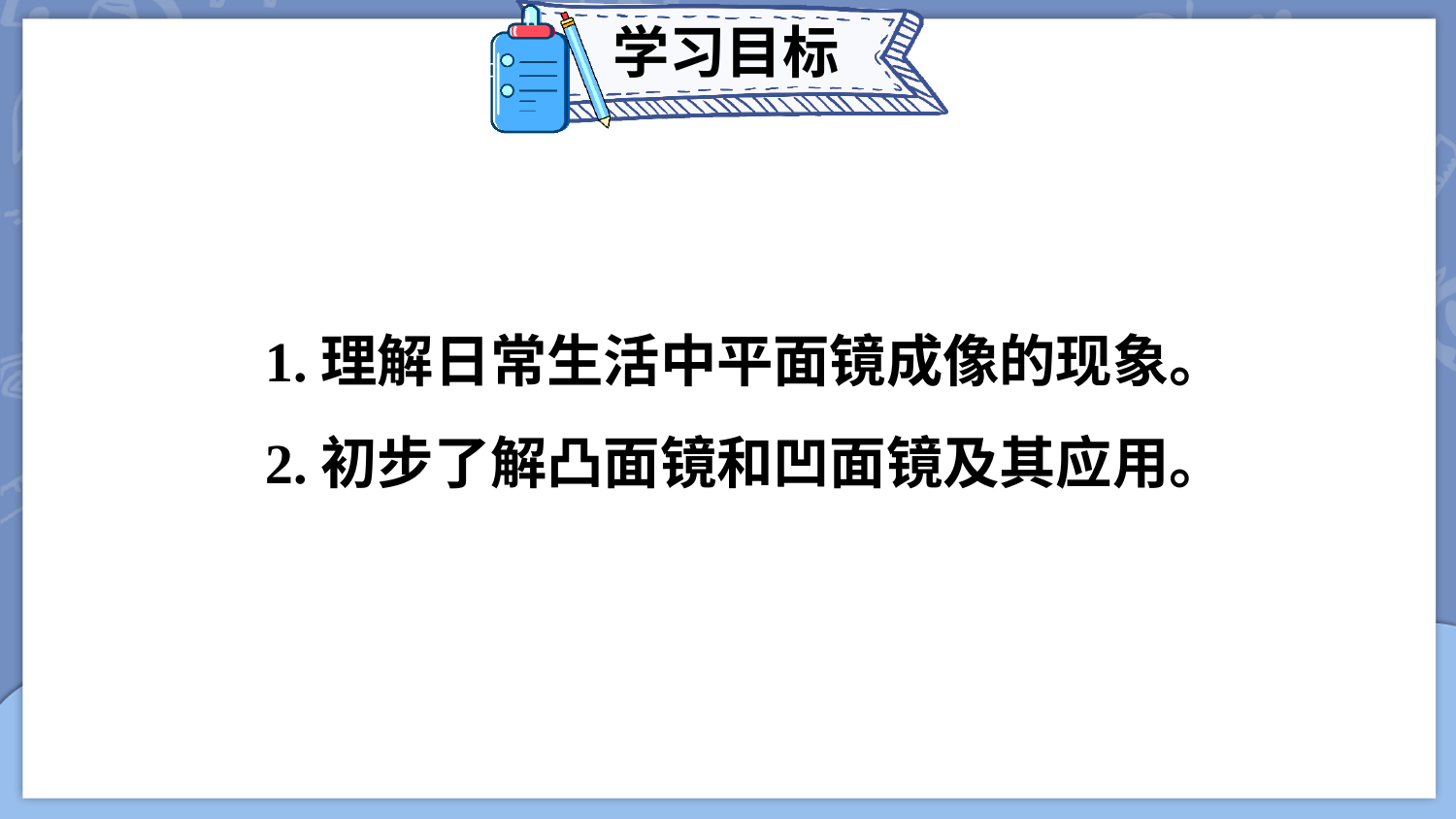

学习目标
1.理解日常生活中平面镜成像的现象。
2.初步了解凸面镜和凹面镜及其应用。